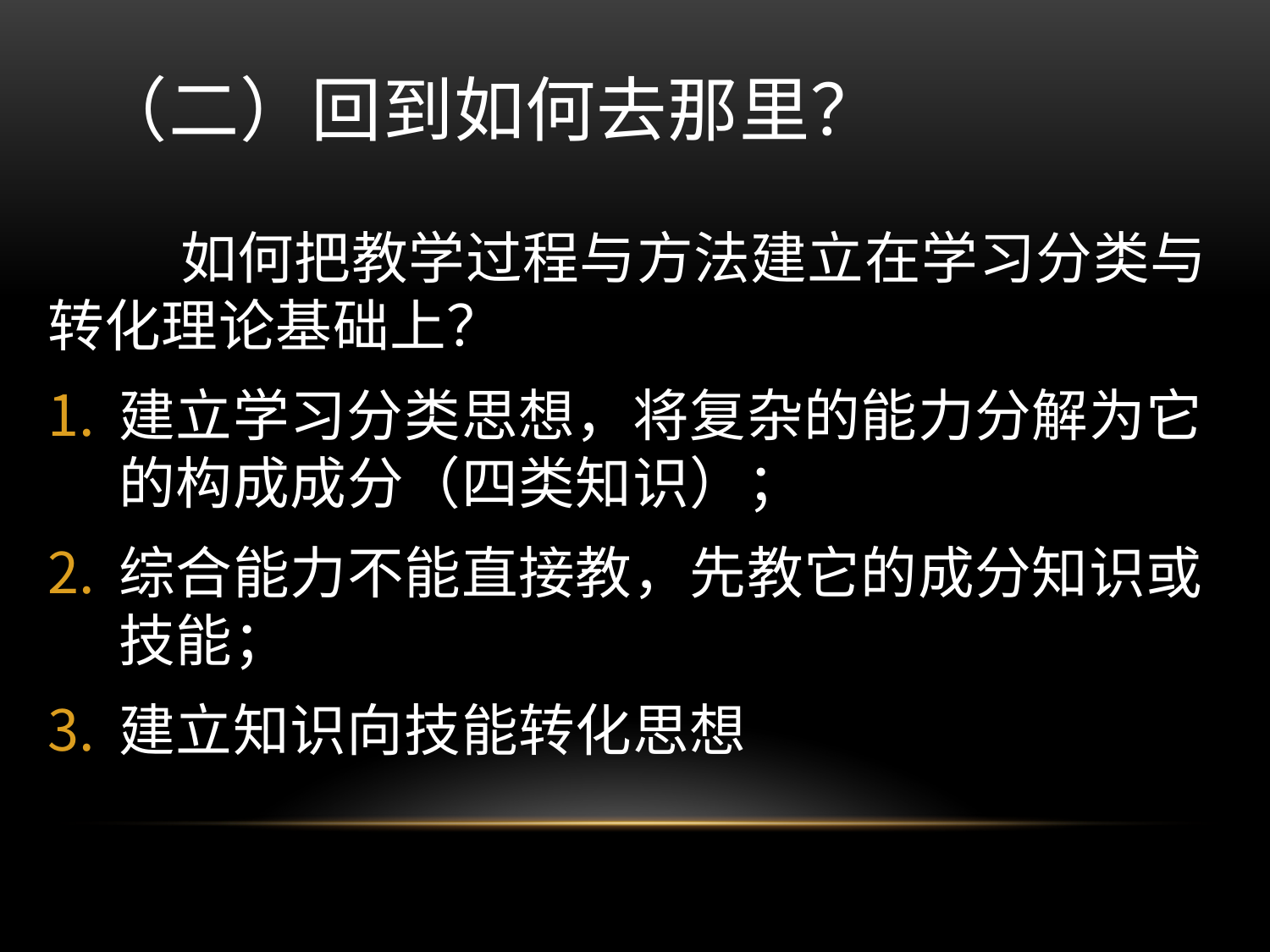

# （二）回到如何去那里？
         如何把教学过程与方法建立在学习分类与转化理论基础上？
建立学习分类思想，将复杂的能力分解为它的构成成分（四类知识）；
综合能力不能直接教，先教它的成分知识或技能；
建立知识向技能转化思想